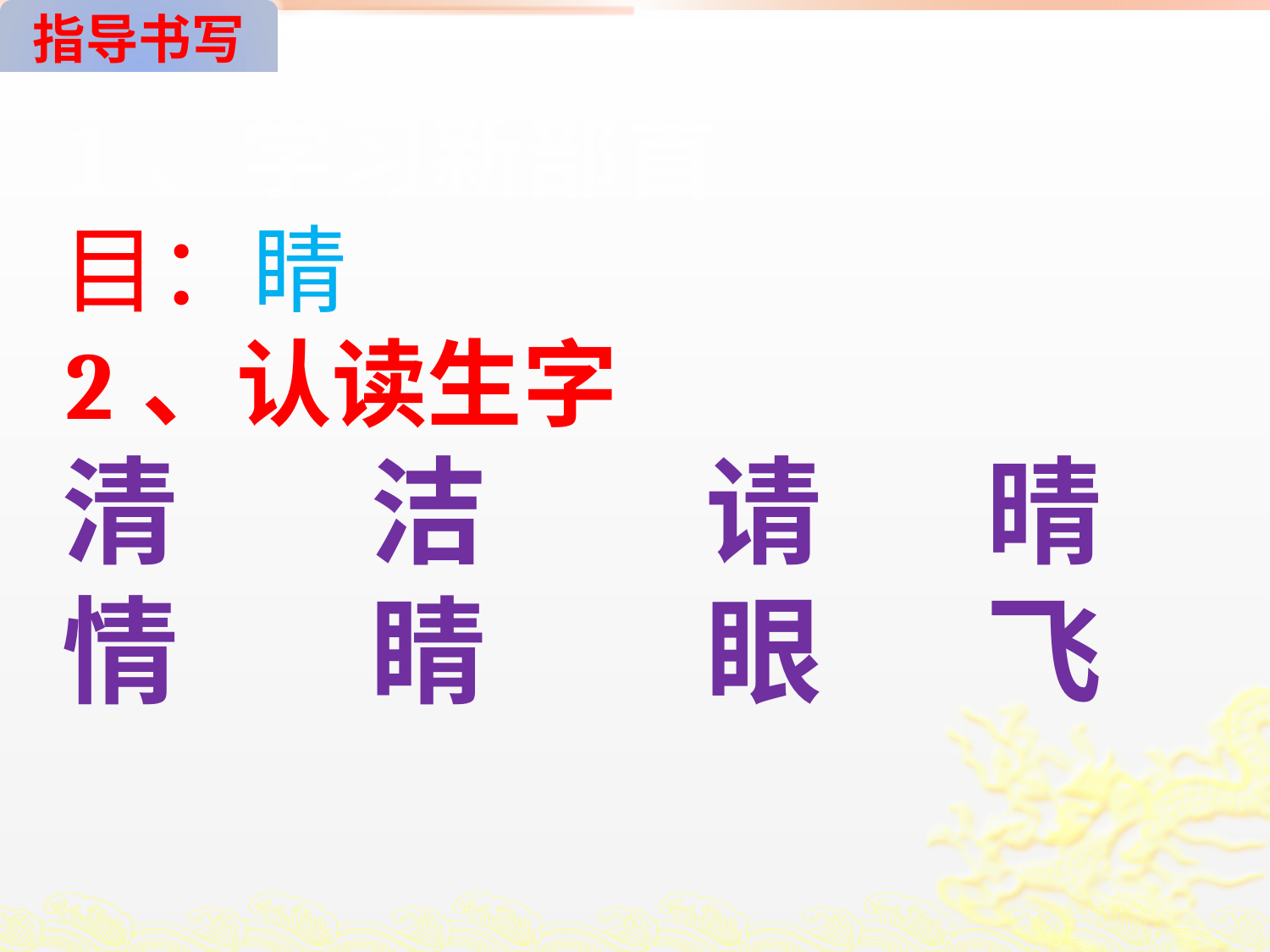

指导书写
1、学习新部首
目：睛
2、认读生字
清       洁        请      晴
情       睛        眼      飞